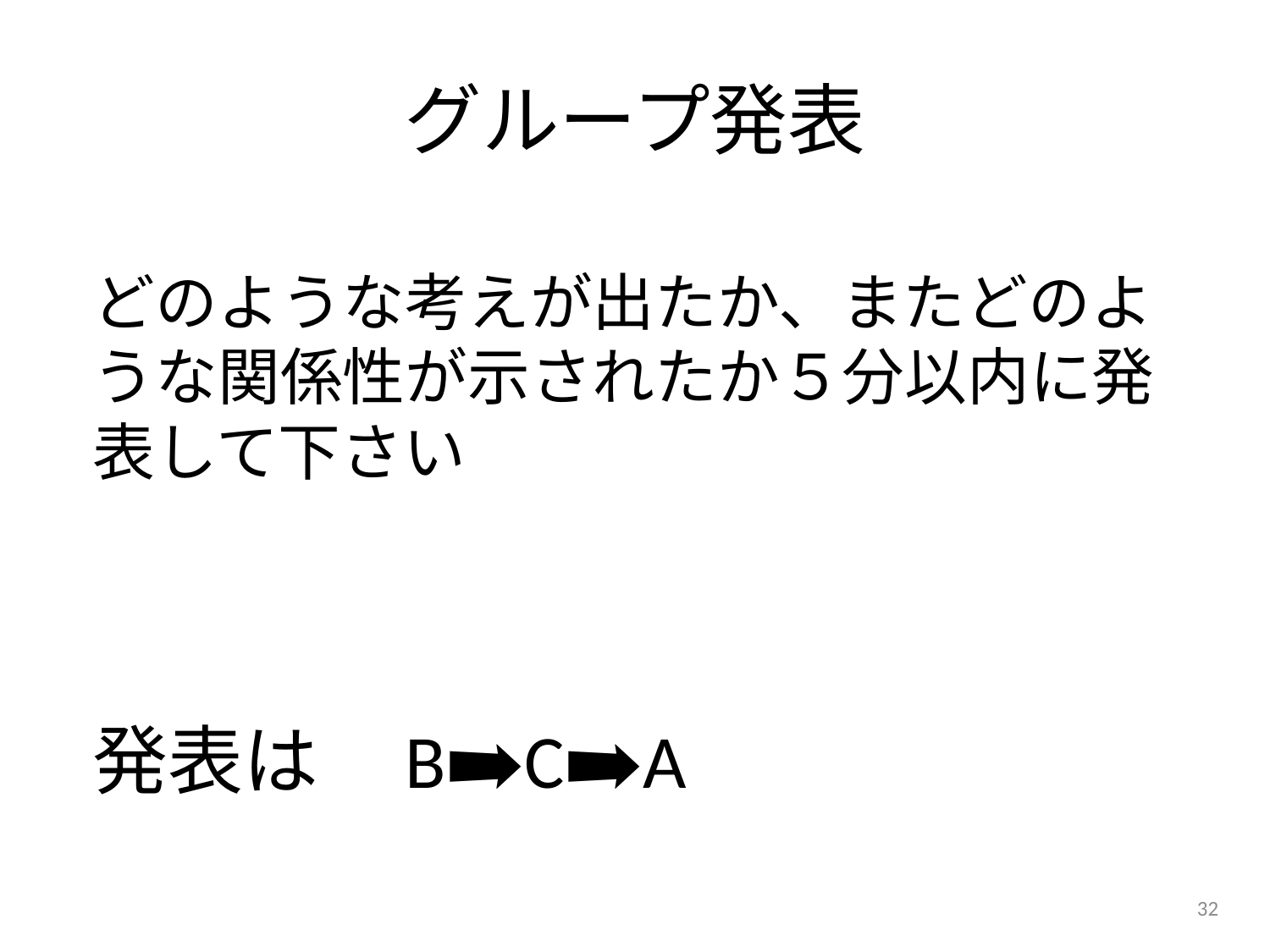

# グループ発表
どのような考えが出たか、またどのような関係性が示されたか５分以内に発表して下さい

発表は　B➡C➡A

32